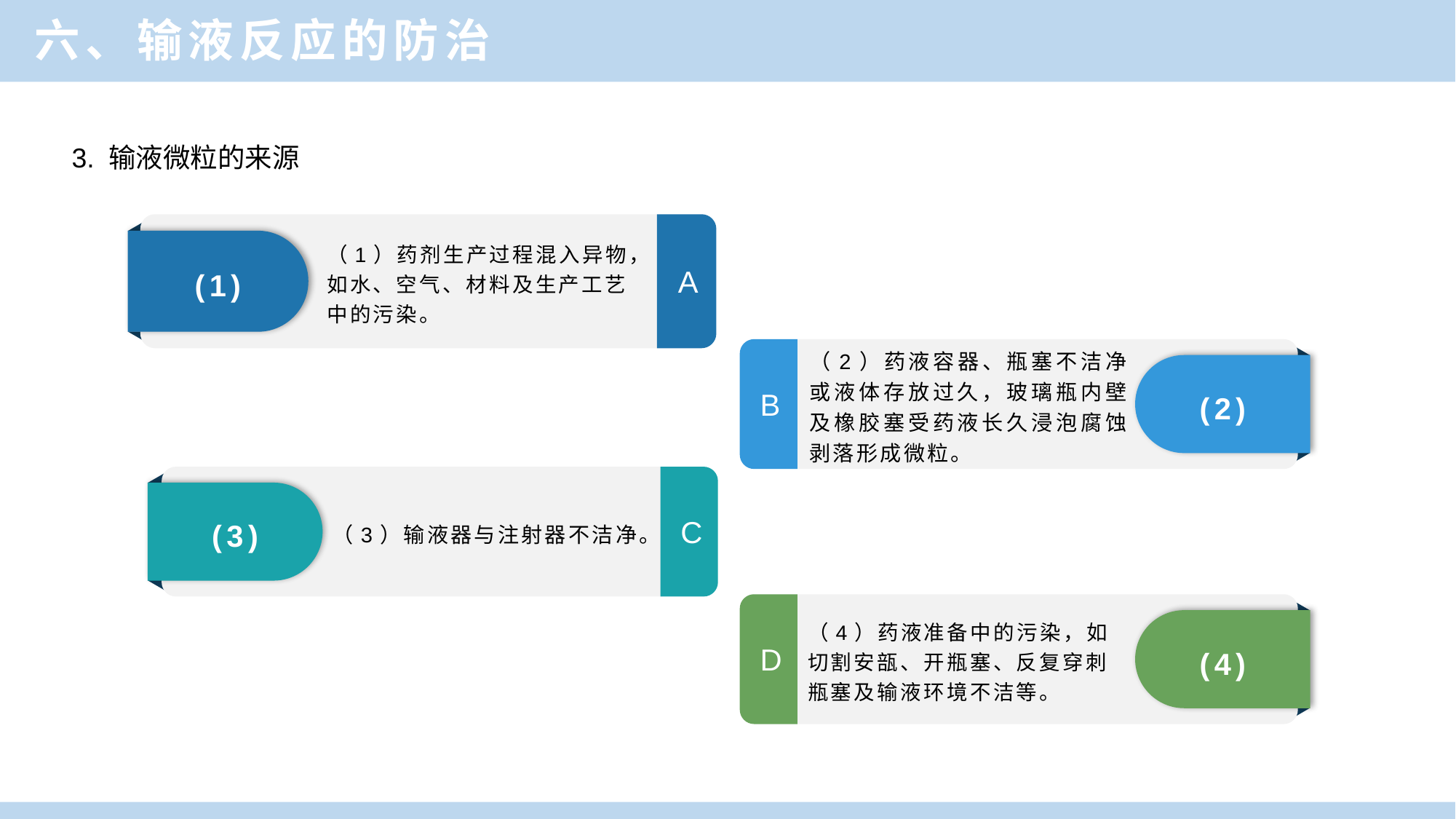

六、输液反应的防治
3. 输液微粒的来源

（1）药剂生产过程混入异物，如水、空气、材料及生产工艺中的污染。
(1)
A

（2）药液容器、瓶塞不洁净或液体存放过久，玻璃瓶内壁及橡胶塞受药液长久浸泡腐蚀剥落形成微粒。

(2)
B

（3）输液器与注射器不洁净。

(3)
C

（4）药液准备中的污染，如切割安瓿、开瓶塞、反复穿刺瓶塞及输液环境不洁等。

(4)
D